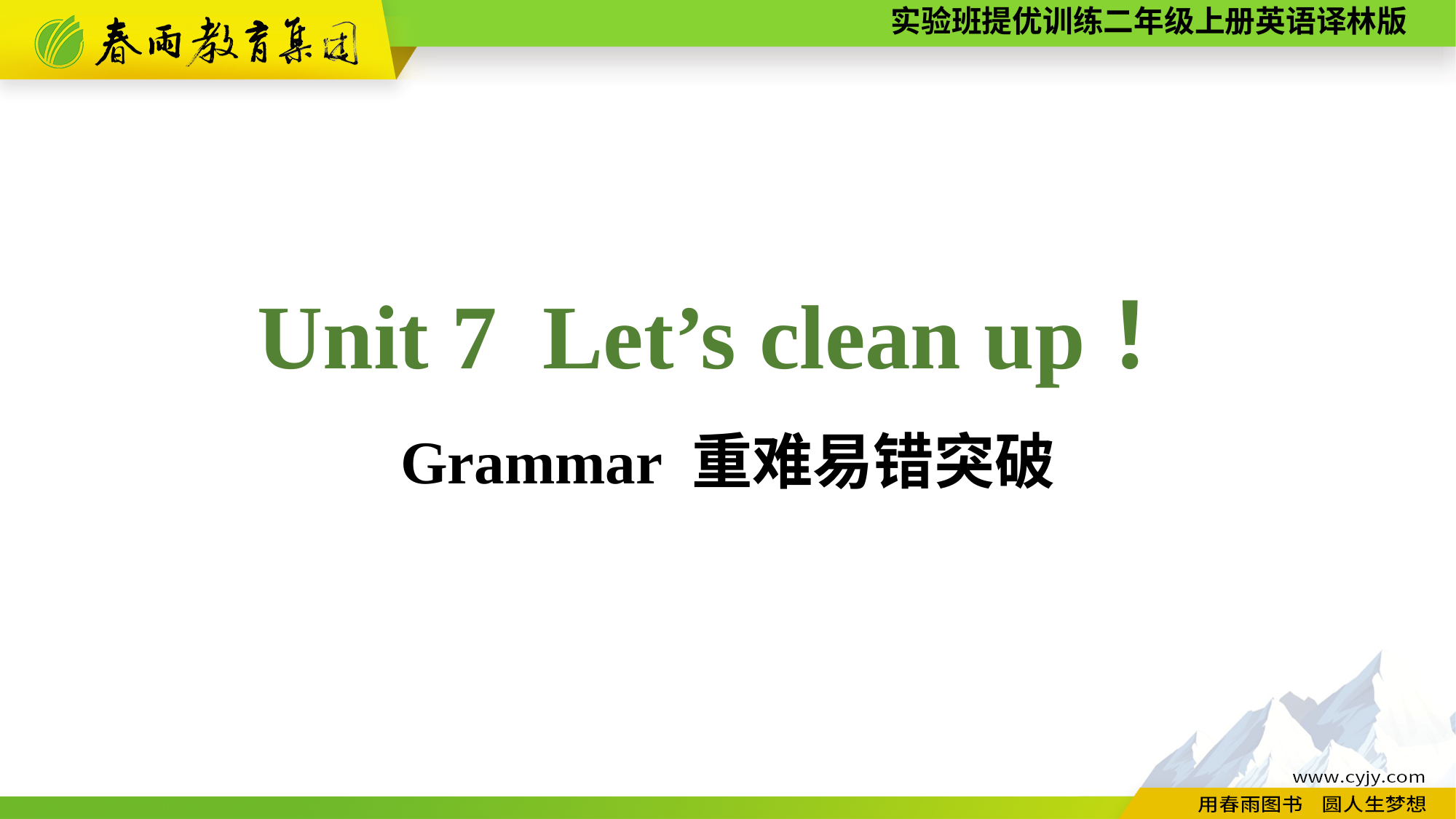

Unit 7  Let’s clean up！
Grammar 重难易错突破